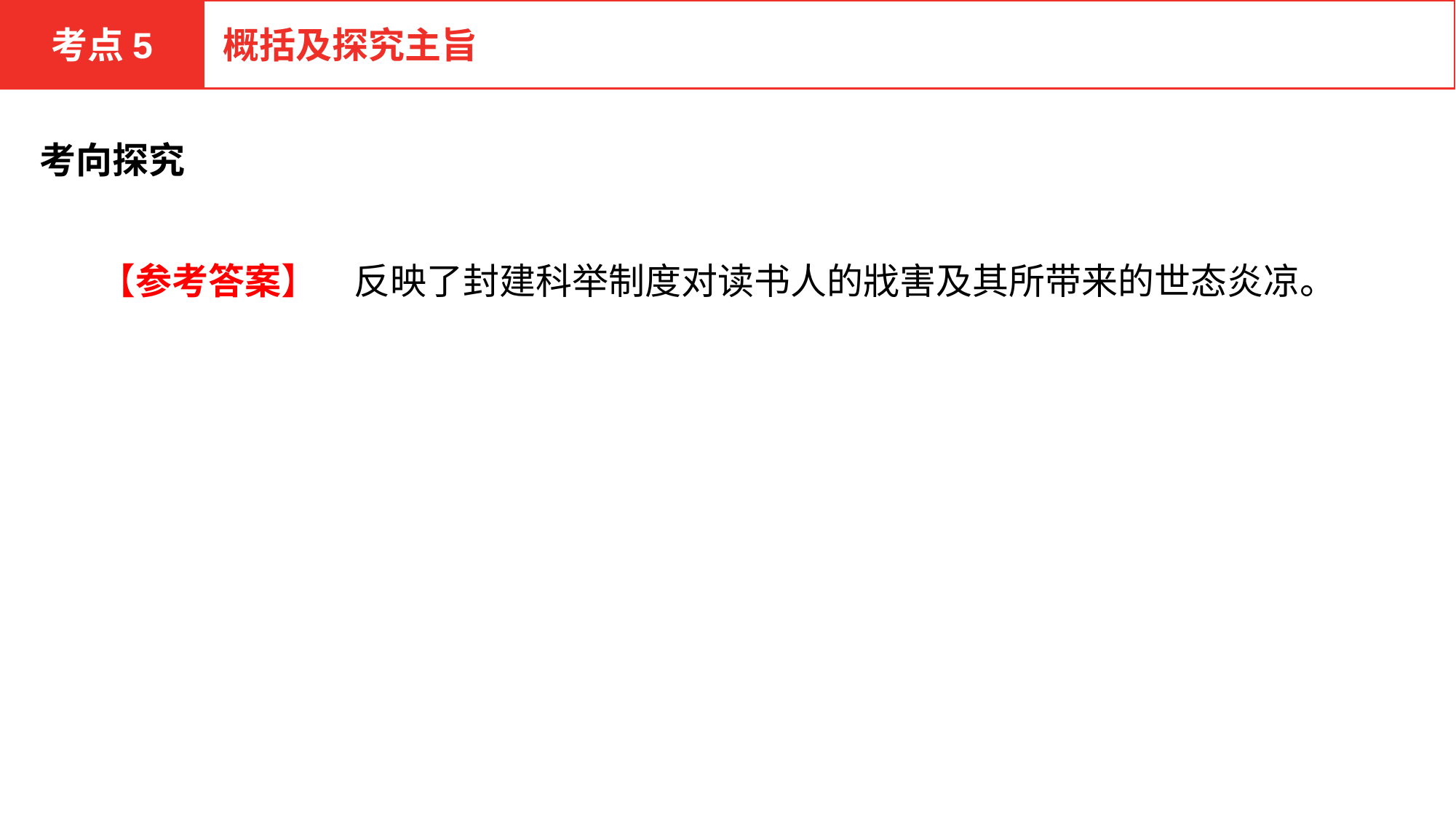

考点5
概括及探究主旨
考向探究

【参考答案】　反映了封建科举制度对读书人的戕害及其所带来的世态炎凉。